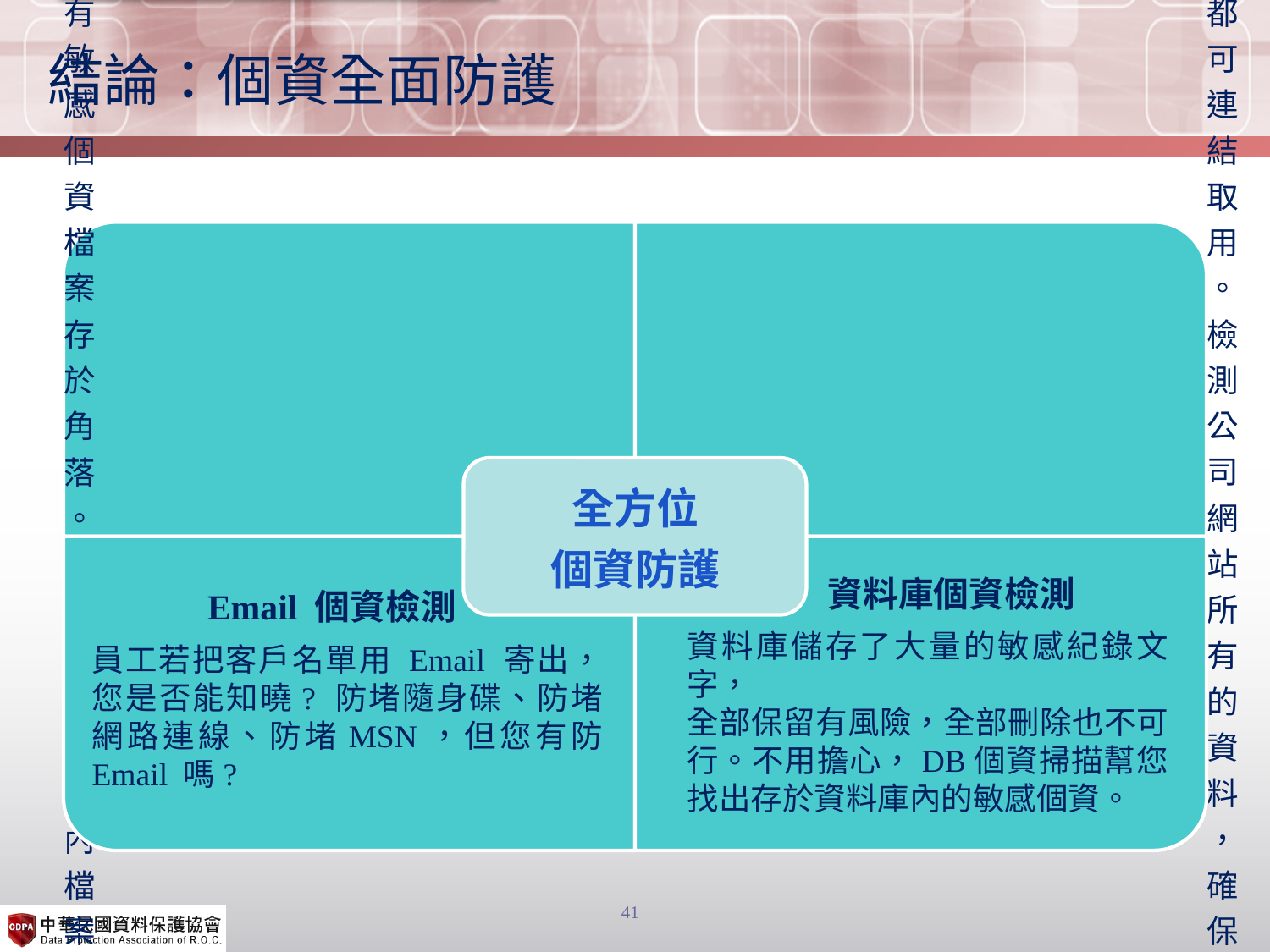

# 結論：個資全面防護
全方位
個資防護
      資料庫個資檢測

資料庫儲存了大量的敏感紀錄文字，
全部保留有風險，全部刪除也不可行。不用擔心，DB個資掃描幫您找出存於資料庫內的敏感個資。
             Email 個資檢測

員工若把客戶名單用 Email 寄出，您是否能知曉? 防堵隨身碟、防堵網路連線、防堵MSN，但您有防 Email 嗎?
41